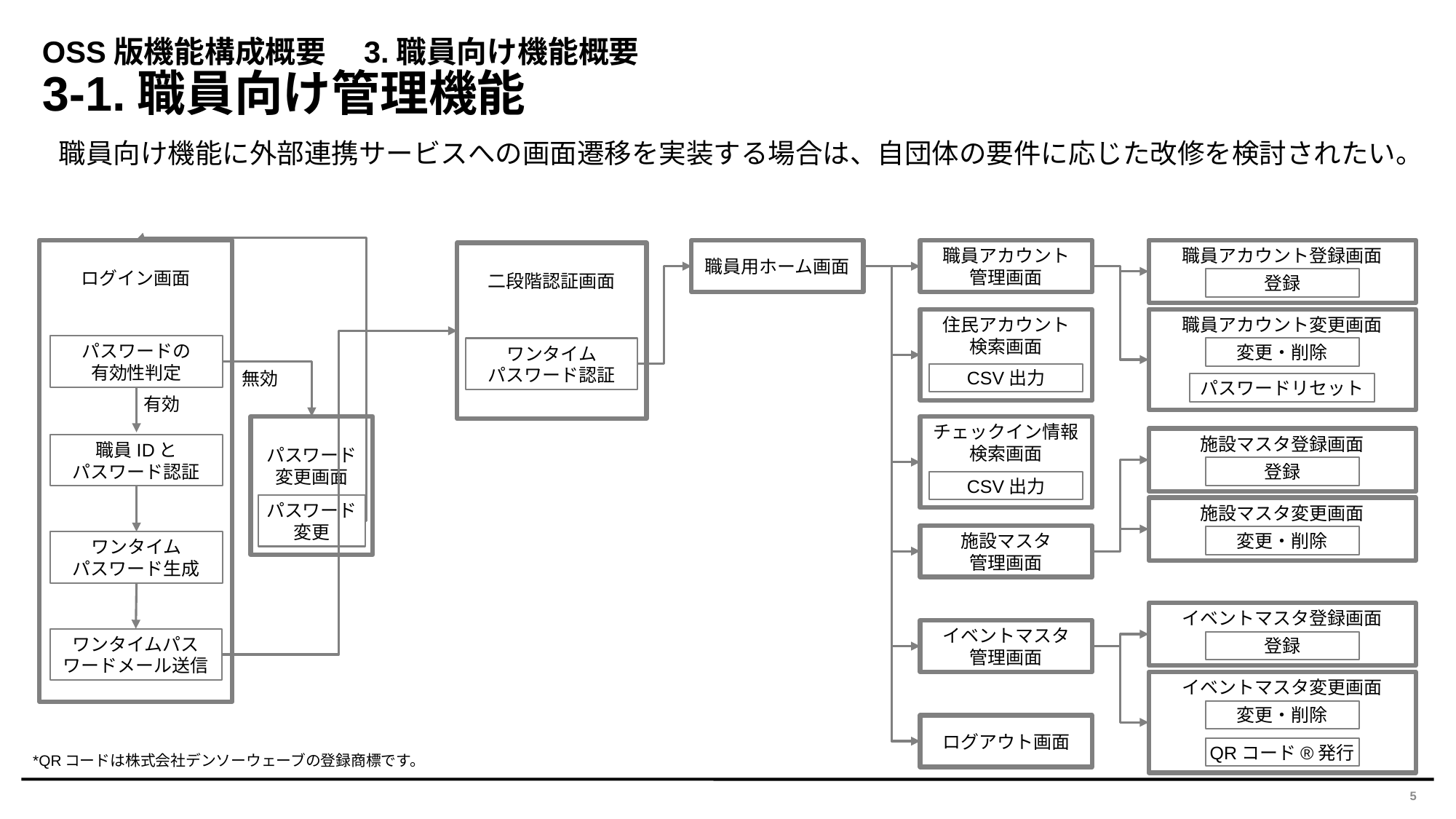

OSS版機能構成概要　3.職員向け機能概要
3-1.職員向け管理機能
　職員向け機能に外部連携サービスへの画面遷移を実装する場合は、自団体の要件に応じた改修を検討されたい。

ログイン画面
職員アカウント登録画面
職員用ホーム画面
職員アカウント
管理画面

二段階認証画面
登録
住民アカウント
検索画面
職員アカウント変更画面
パスワードの
有効性判定
変更・削除
ワンタイム
パスワード認証
無効
CSV出力
パスワードリセット
有効

パスワード
変更画面
チェックイン情報
検索画面
施設マスタ登録画面
職員IDと
パスワード認証
登録
CSV出力
パスワード
変更
施設マスタ変更画面
施設マスタ
管理画面
変更・削除
ワンタイム
パスワード生成
イベントマスタ登録画面
イベントマスタ
管理画面
ワンタイムパスワードメール送信
登録
イベントマスタ変更画面
変更・削除
ログアウト画面
QRコード®発行
*QRコードは株式会社デンソーウェーブの登録商標です。